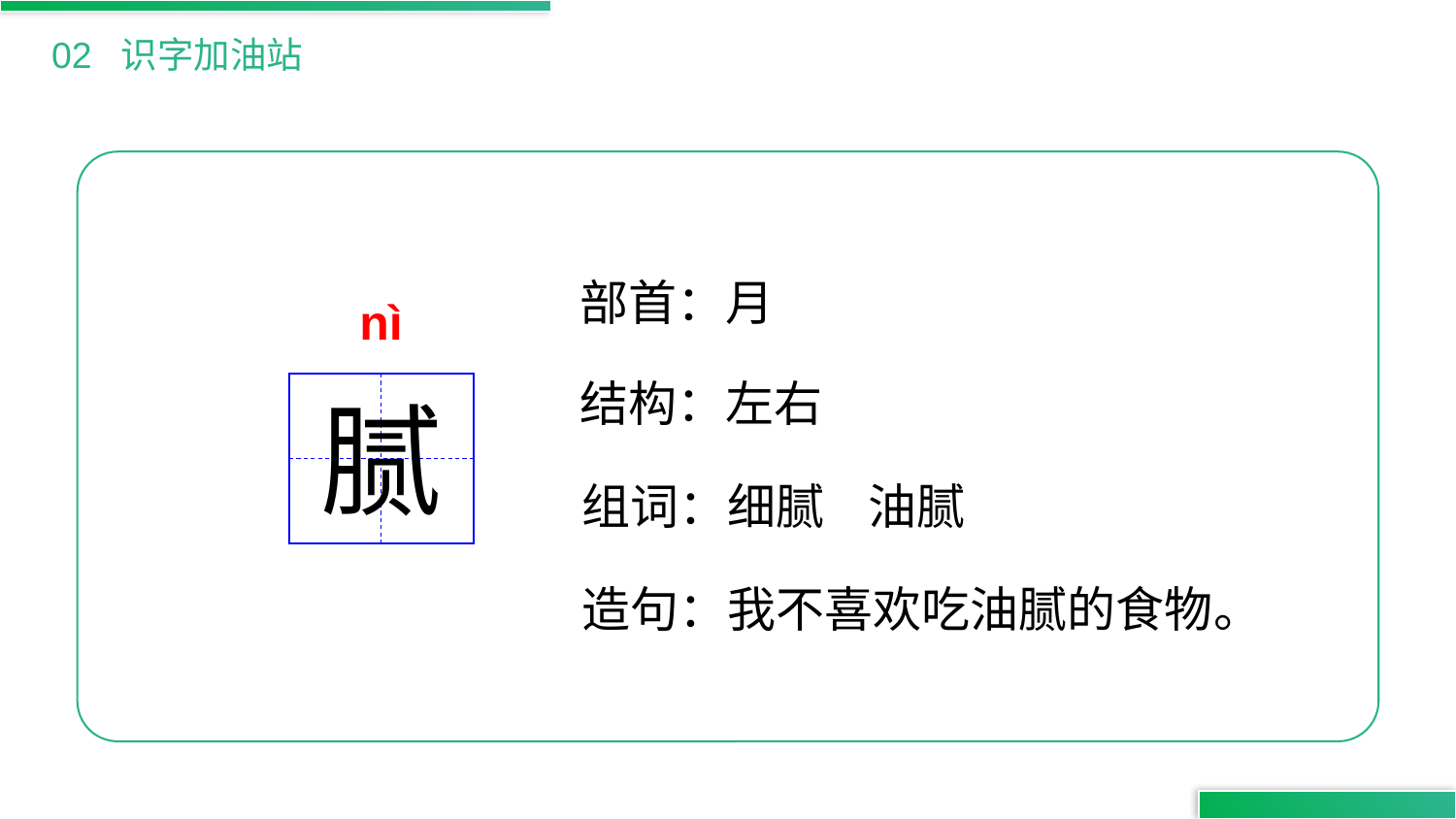

02  识字加油站
部首：月
nì
结构：左右

腻
组词：细腻    油腻
造句：我不喜欢吃油腻的食物。